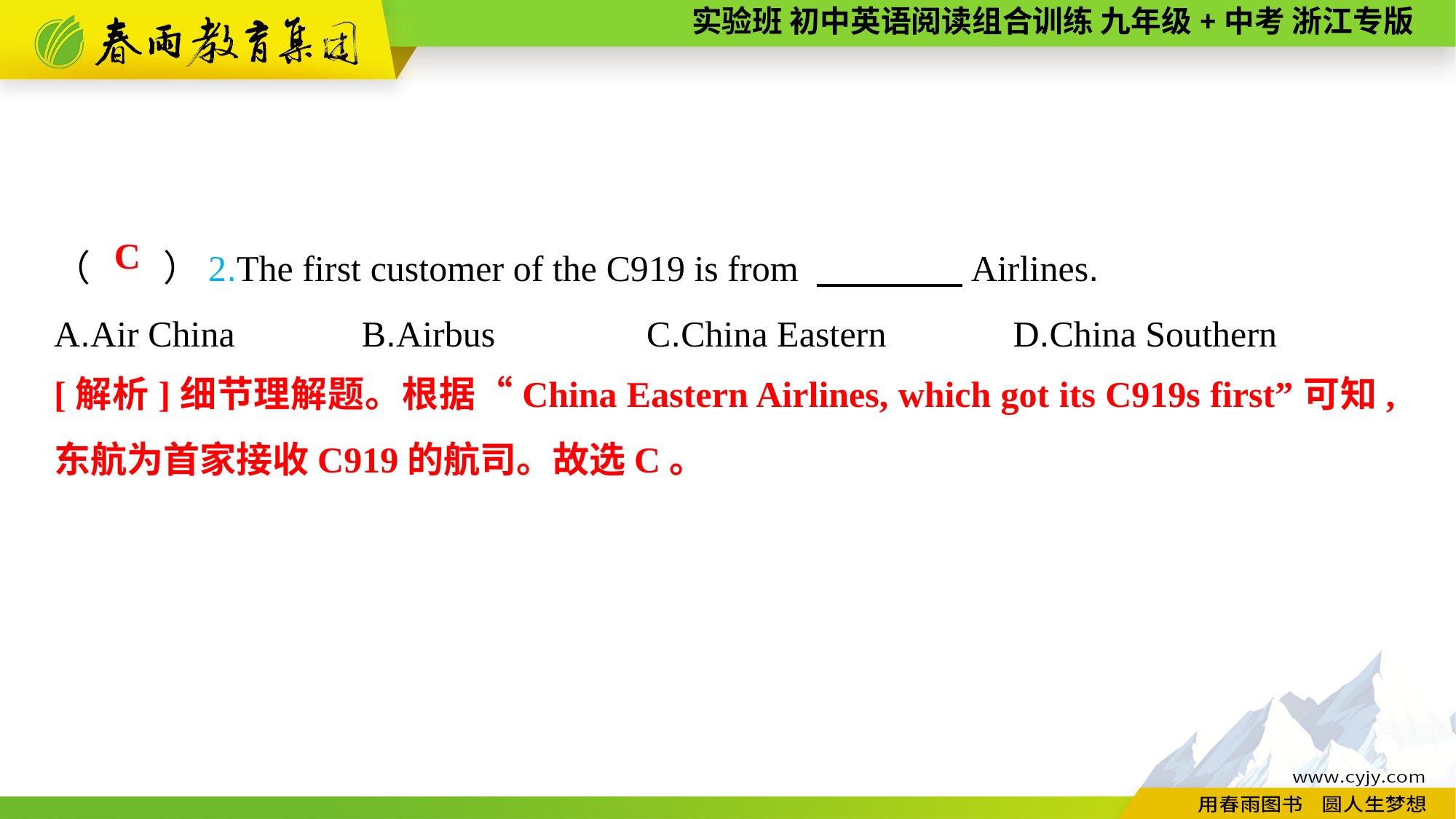

（　　）2.The first customer of the C919 is from 　　　　Airlines.
A.Air China　　　B.Airbus　　　   C.China Eastern　　　D.China Southern
C
[解析]细节理解题。根据“China Eastern Airlines, which got its C919s first”可知,东航为首家接收C919的航司。故选C。